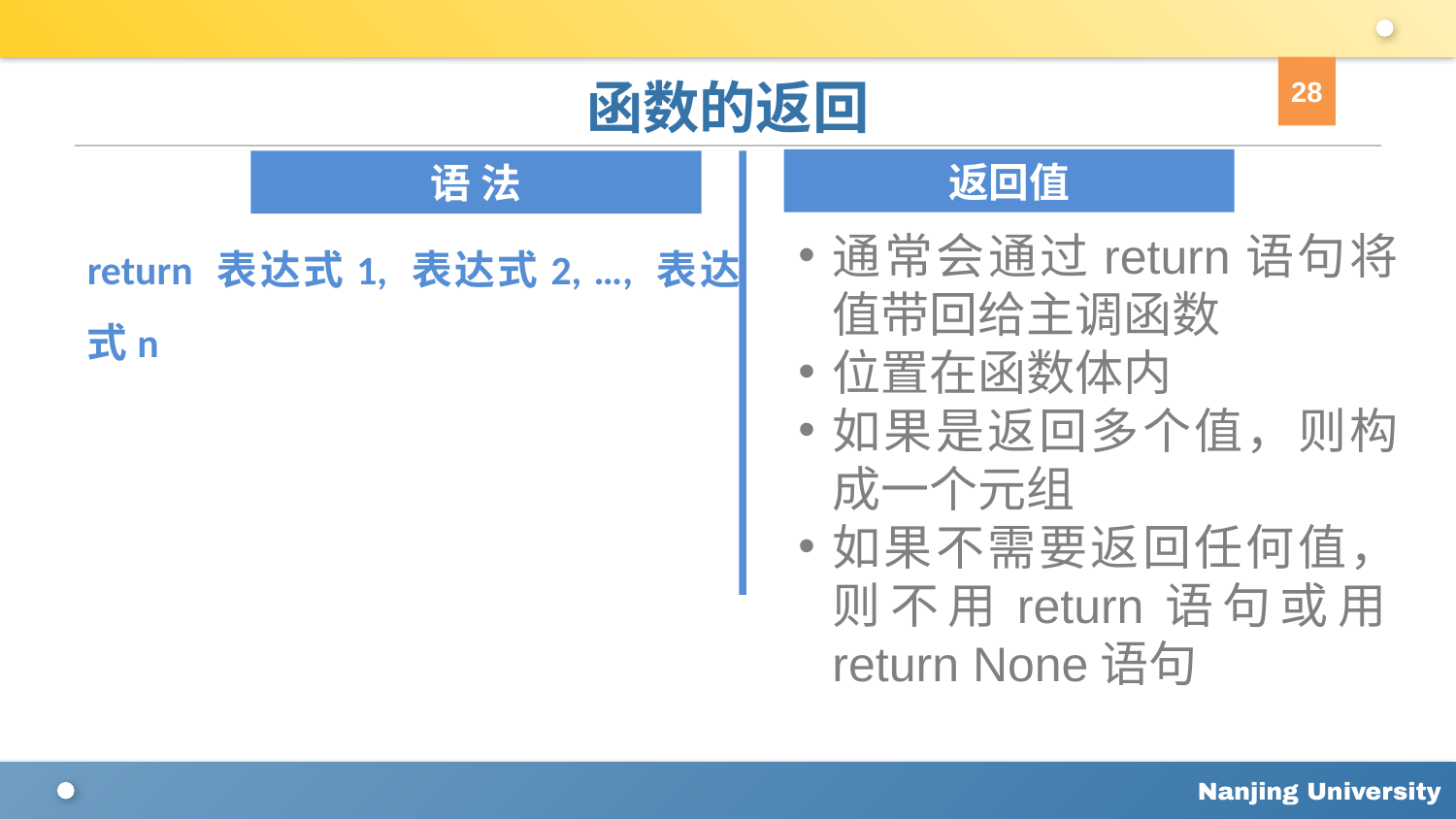

28
# 函数的返回
返回值
语 法

return 表达式1, 表达式2, …, 表达式n
通常会通过return语句将值带回给主调函数
位置在函数体内
如果是返回多个值，则构成一个元组
如果不需要返回任何值，则不用return语句或用return None语句